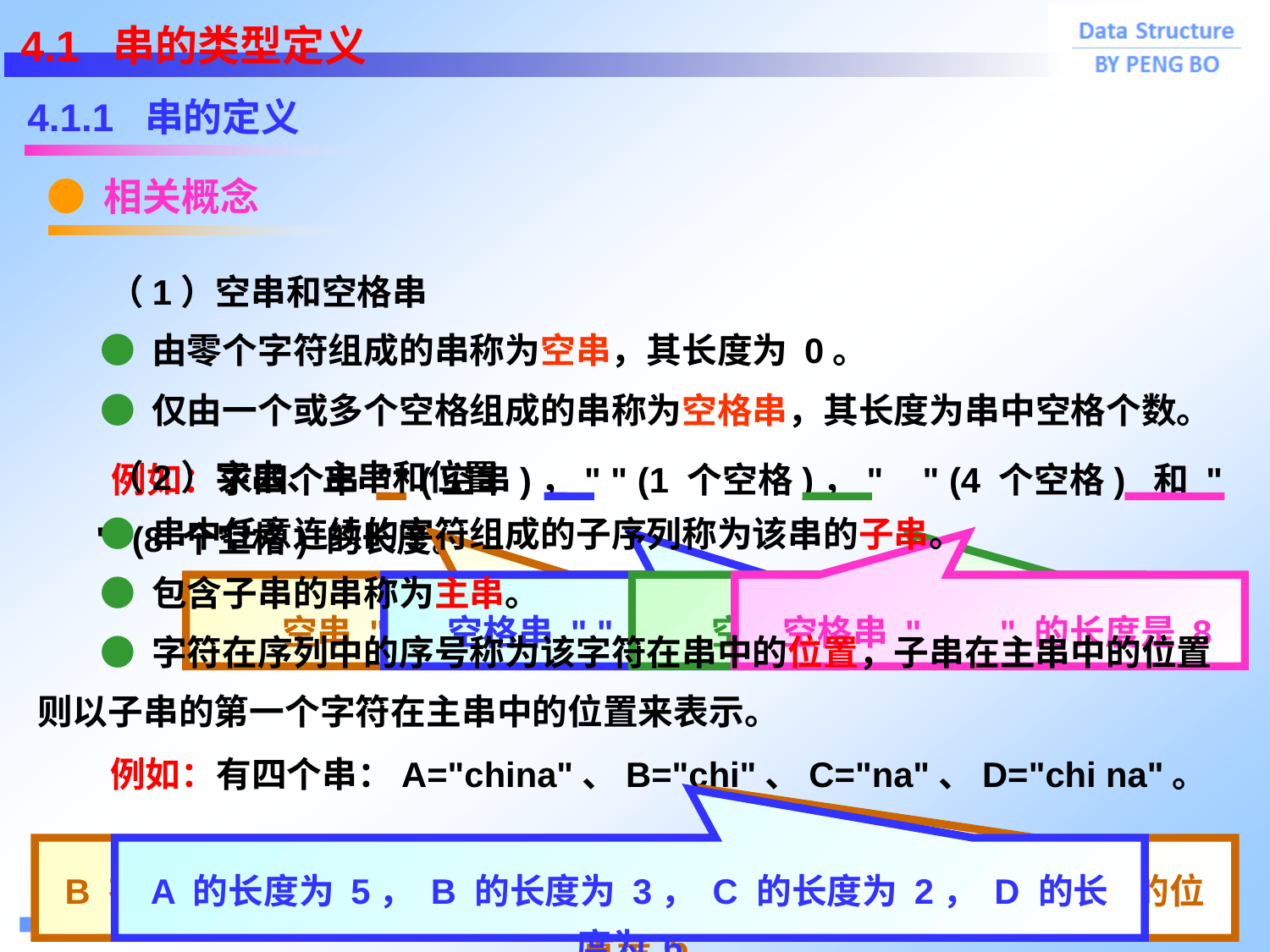

4.1  串的类型定义

4.1.1  串的定义

● 相关概念

        （1）空串和空格串
        ● 由零个字符组成的串称为空串，其长度为 0。
        ● 仅由一个或多个空格组成的串称为空格串，其长度为串中空格个数。
        （2）字串、主串和位置
        例如：求四个串 "" (空串)，" " (1 个空格)，"    " (4 个空格)  和 "        "  (8 个空格) 的长度。
        ● 串中任意连续的字符组成的子序列称为该串的子串。
        ● 包含子串的串称为主串。
        ● 字符在序列中的序号称为该字符在串中的位置，子串在主串中的位置则以子串的第一个字符在主串中的位置来表示。

     空串 "" 的长度是 0

 空格串 " " 的长度是 1

 空格串 "    " 的长度是 4

空格串 "        " 的长度是 8
        例如：有四个串：A="china"、B="chi"、C="na"、D="chi na"。

B 在 A 和 D 中的位置都是 1，C 在 A 中的位置是 4 ，在 D 中的位置是 5

A 的长度为 5， B 的长度为 3， C 的长度为 2， D 的长度为 6